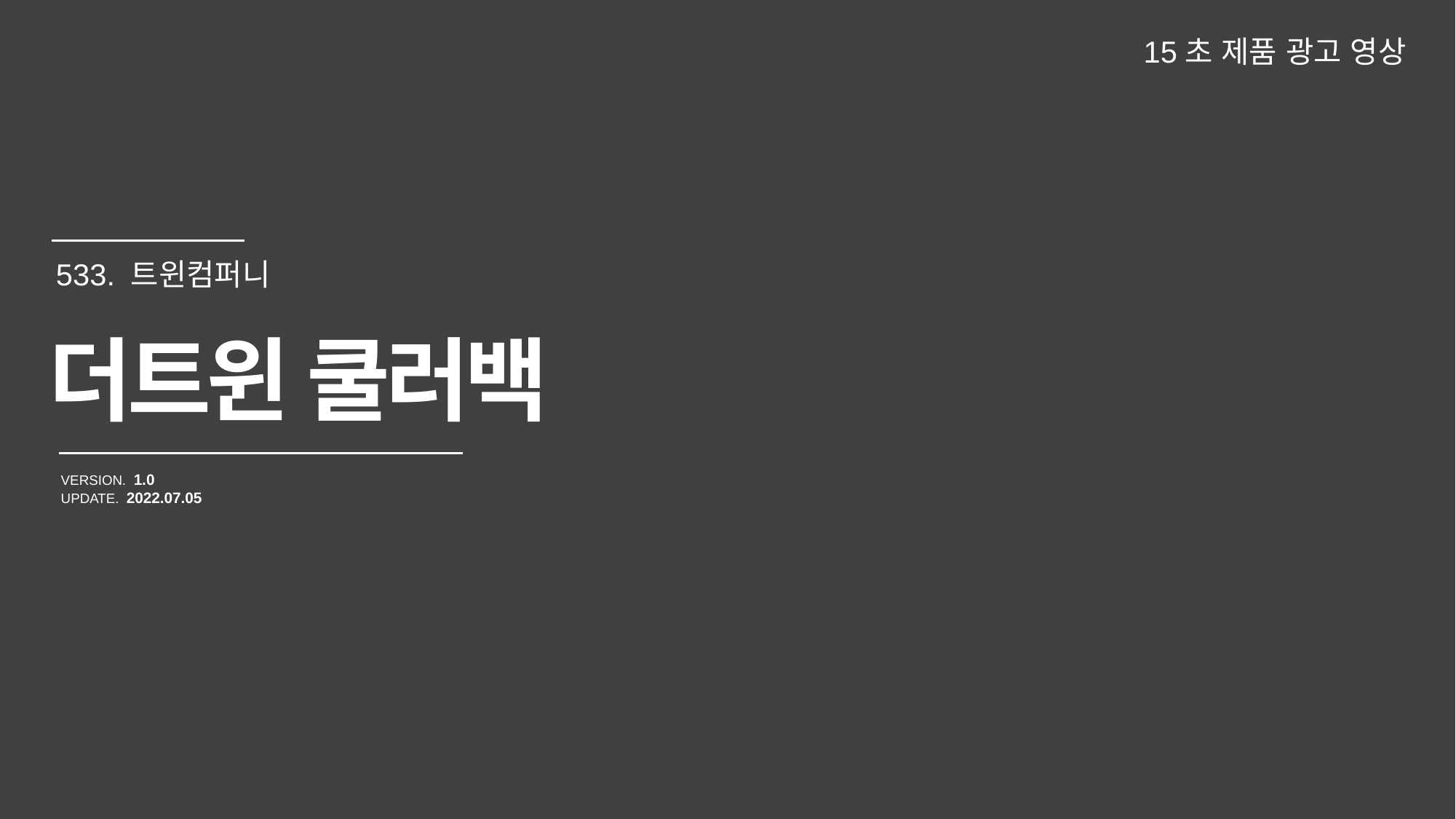

15초 제품 광고 영상
더트윈 쿨러백
VERSION.  1.0
UPDATE.  2022.07.05

533. 트윈컴퍼니